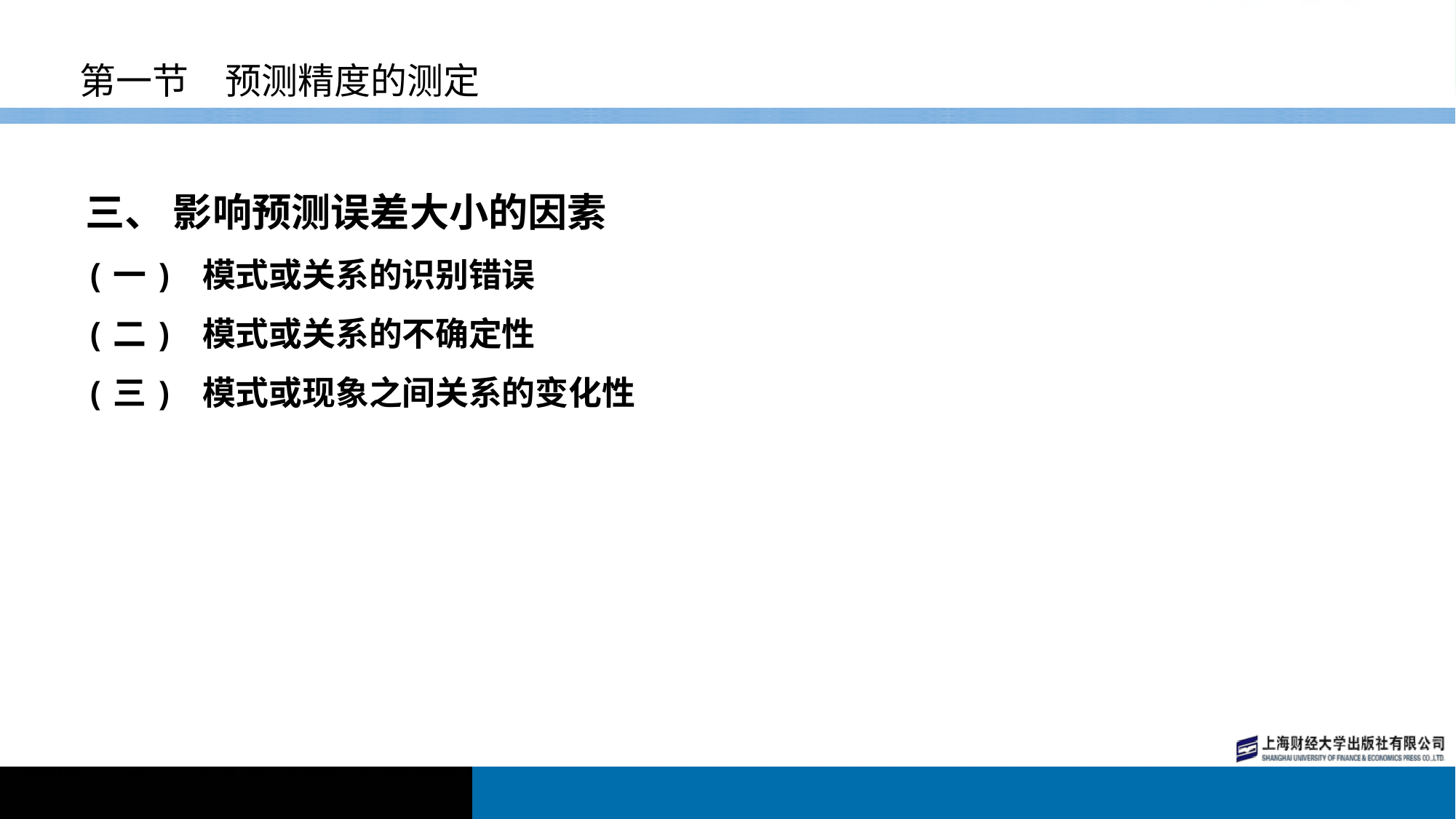

# 第一节　预测精度的测定
三、 影响预测误差大小的因素
(一) 模式或关系的识别错误
(二) 模式或关系的不确定性
(三) 模式或现象之间关系的变化性
7